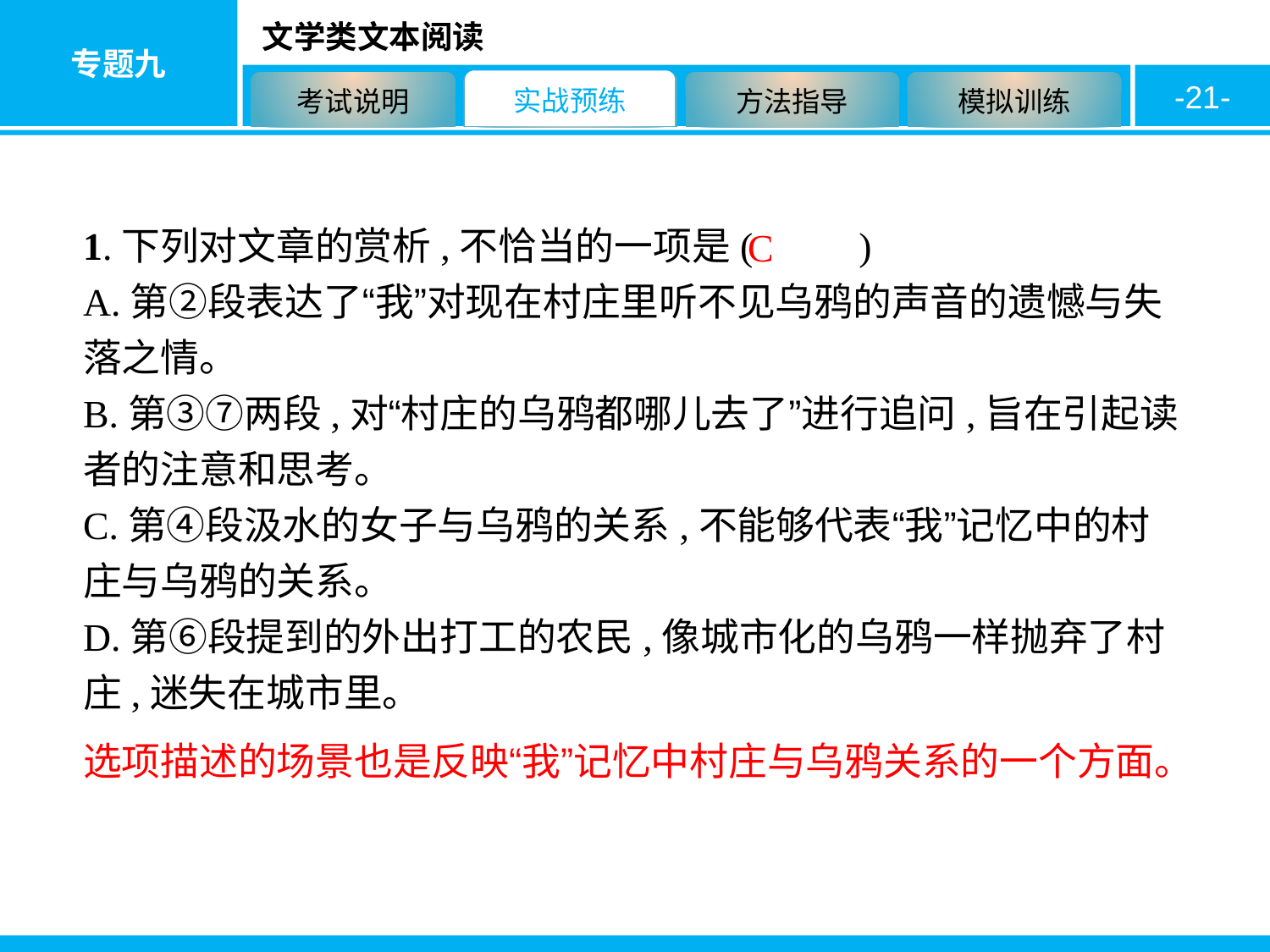

-21-
1.下列对文章的赏析,不恰当的一项是( 　　)
A.第②段表达了“我”对现在村庄里听不见乌鸦的声音的遗憾与失落之情。
B.第③⑦两段,对“村庄的乌鸦都哪儿去了”进行追问,旨在引起读者的注意和思考。
C.第④段汲水的女子与乌鸦的关系,不能够代表“我”记忆中的村庄与乌鸦的关系。
D.第⑥段提到的外出打工的农民,像城市化的乌鸦一样抛弃了村庄,迷失在城市里。
C
选项描述的场景也是反映“我”记忆中村庄与乌鸦关系的一个方面。